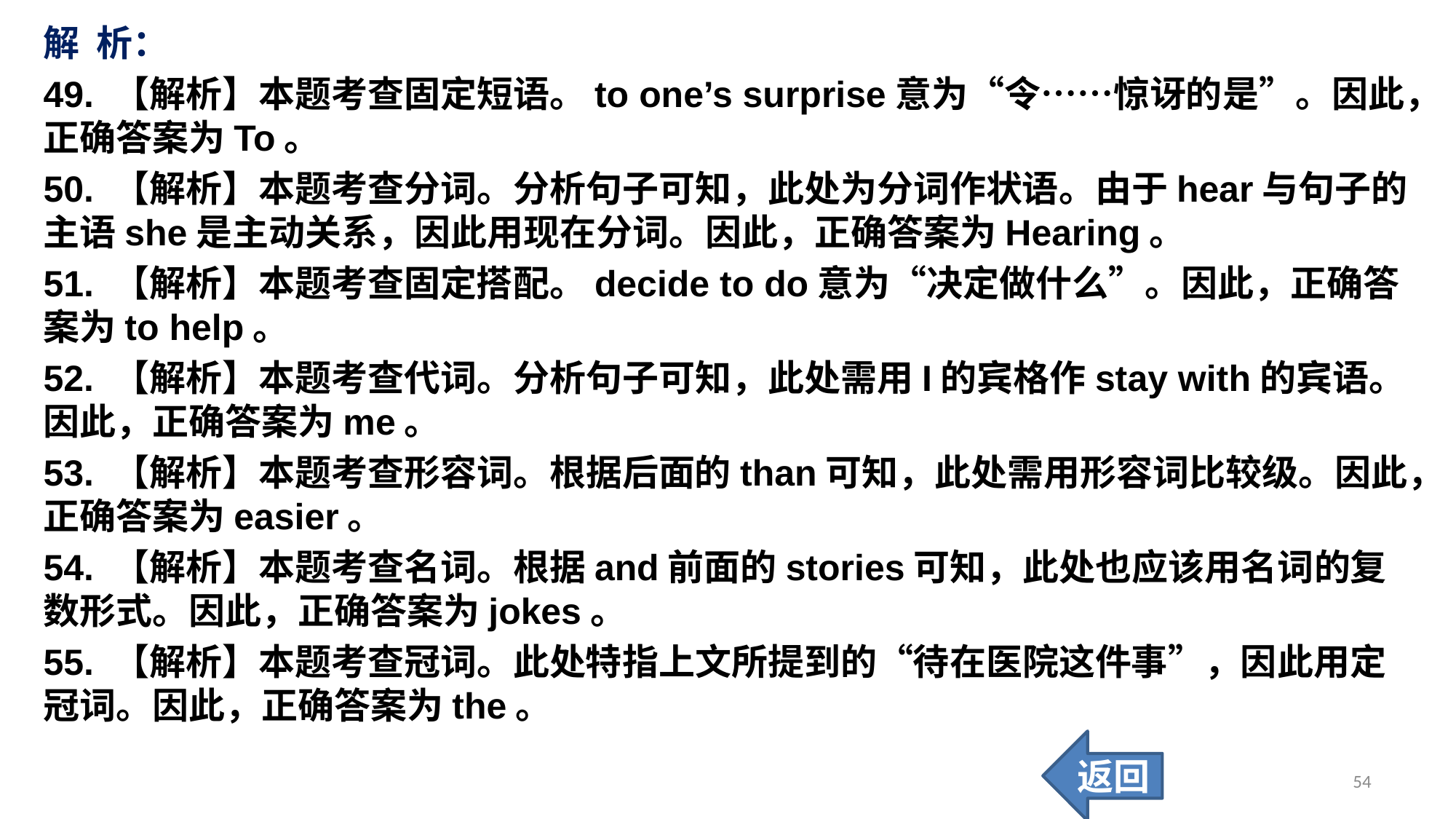

解  析：
49. 【解析】本题考查固定短语。to one’s surprise意为“令……惊讶的是”。因此，正确答案为To。
50. 【解析】本题考查分词。分析句子可知，此处为分词作状语。由于hear与句子的主语she是主动关系，因此用现在分词。因此，正确答案为Hearing。
51. 【解析】本题考查固定搭配。decide to do意为“决定做什么”。因此，正确答案为to help。
52. 【解析】本题考查代词。分析句子可知，此处需用I的宾格作stay with的宾语。因此，正确答案为me。
53. 【解析】本题考查形容词。根据后面的than可知，此处需用形容词比较级。因此，正确答案为easier。
54. 【解析】本题考查名词。根据and前面的stories可知，此处也应该用名词的复数形式。因此，正确答案为jokes。
55. 【解析】本题考查冠词。此处特指上文所提到的“待在医院这件事”，因此用定冠词。因此，正确答案为the。
返回
54